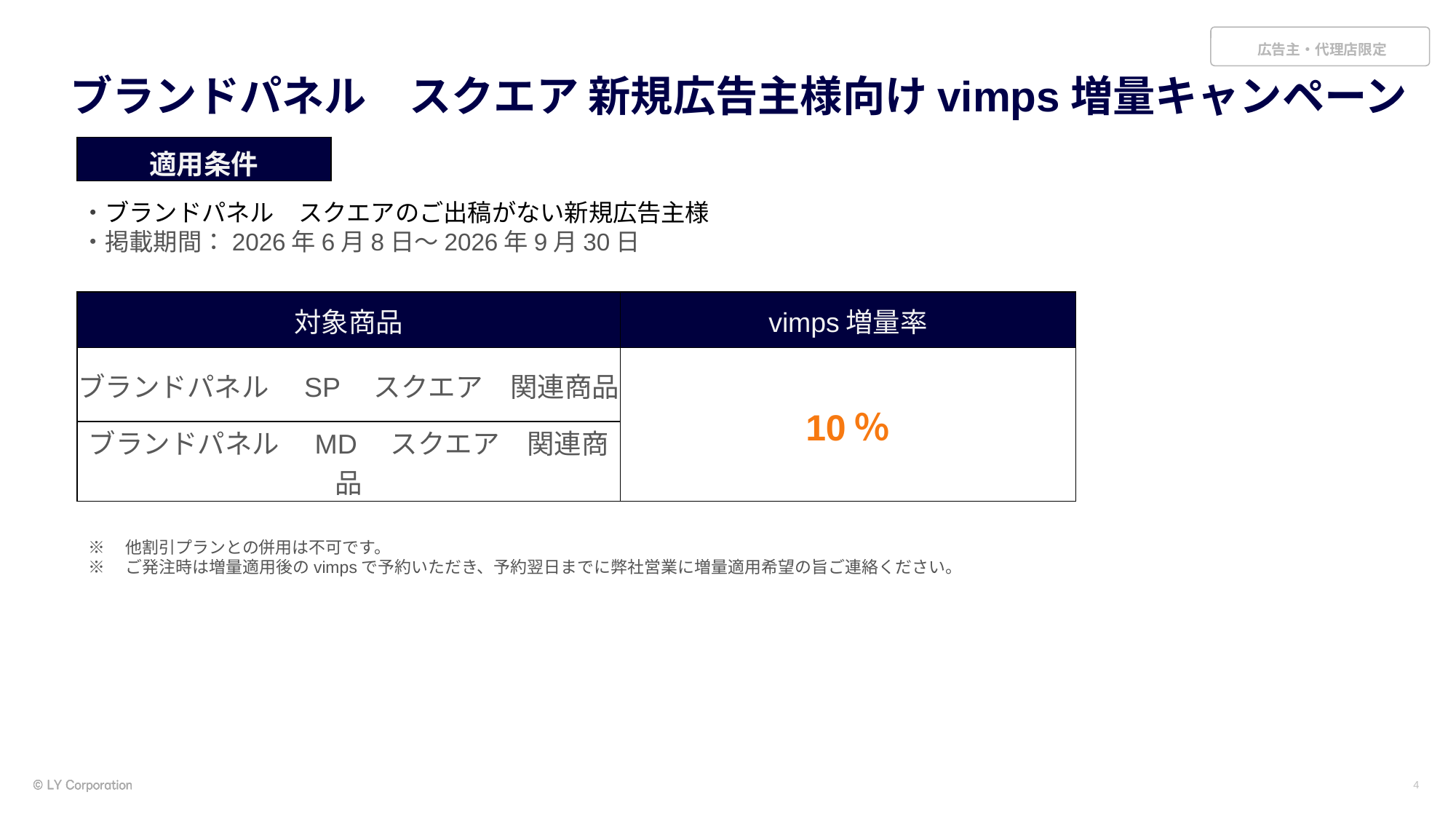

# ブランドパネル　スクエア 新規広告主様向けvimps増量キャンペーン
| 適用条件​ |
| --- |
・ブランドパネル　スクエアのご出稿がない新規広告主様　
・掲載期間：2026年6月8日～2026年9月30日
| 対象商品 | vimps増量率 |
| --- | --- |
| ブランドパネル　SP　スクエア　関連商品 | 10％ |
| ブランドパネル　MD　スクエア　関連商品 |  |
※　他割引プランとの併用は不可です。
※　ご発注時は増量適用後のvimpsで予約いただき、予約翌日までに弊社営業に増量適用希望の旨ご連絡ください。